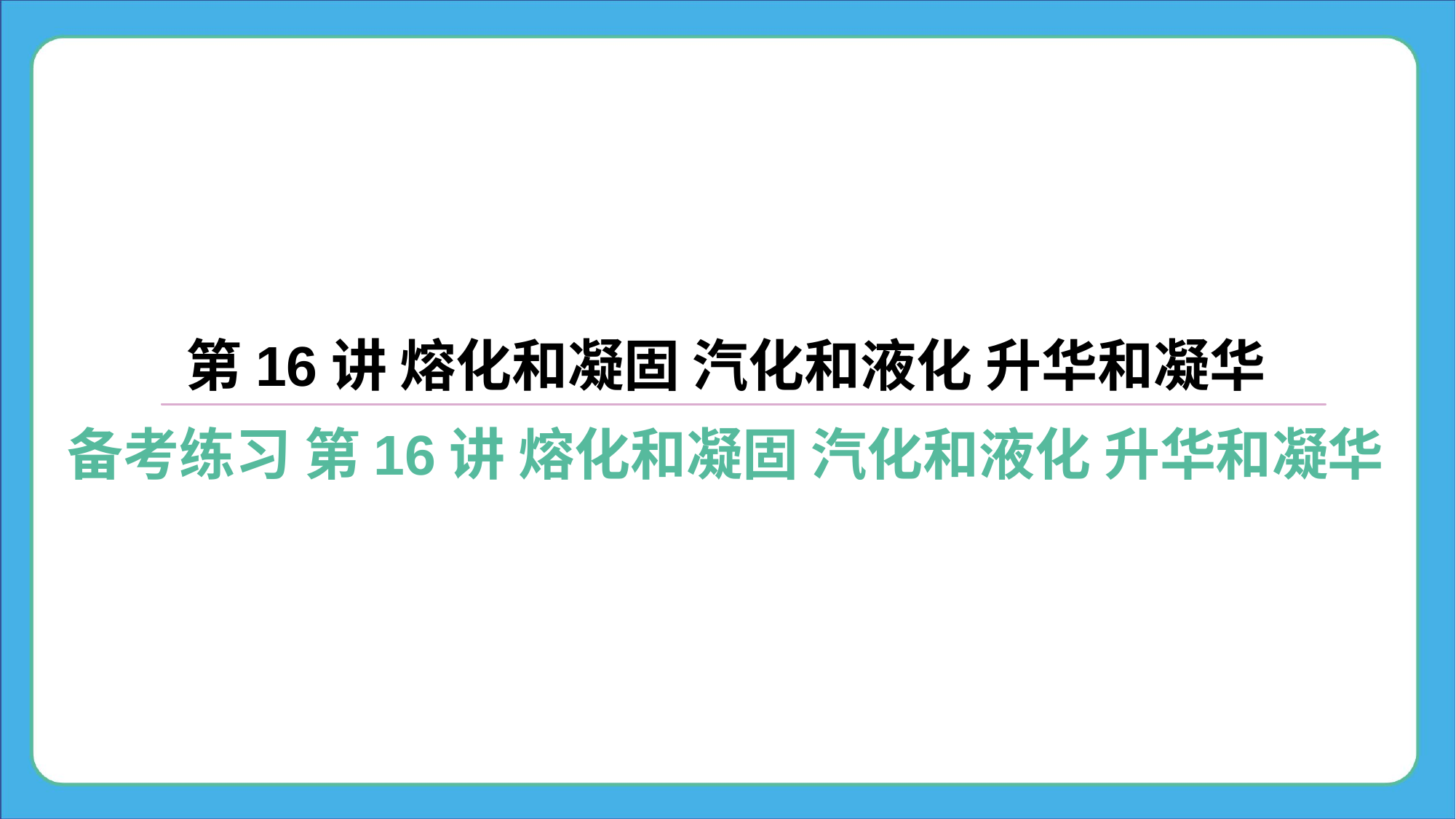

第16讲 熔化和凝固 汽化和液化 升华和凝华
备考练习 第16讲 熔化和凝固 汽化和液化 升华和凝华